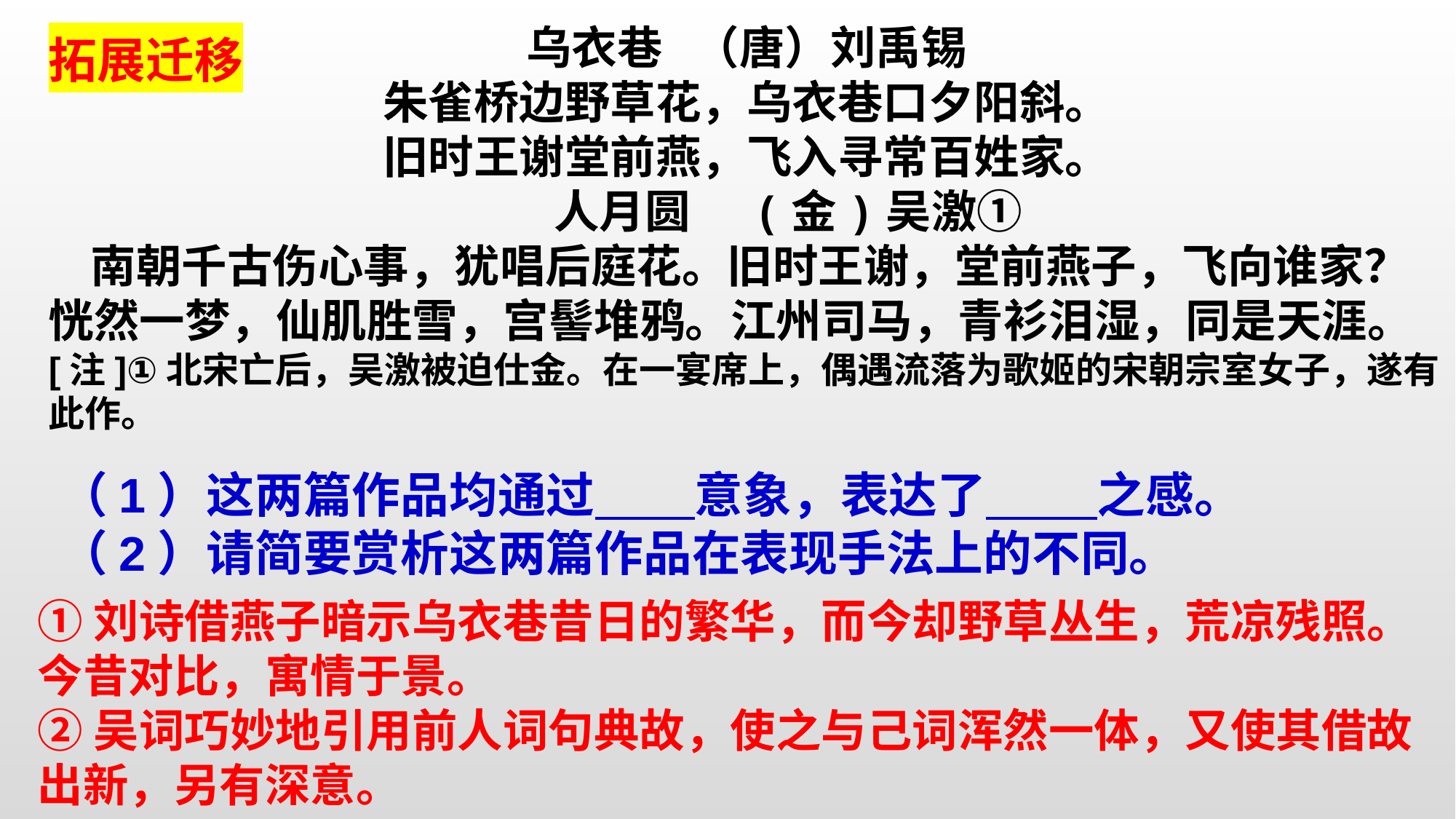

乌衣巷   （唐）刘禹锡
朱雀桥边野草花，乌衣巷口夕阳斜。
旧时王谢堂前燕，飞入寻常百姓家。
       人月圆     (金)吴激①
   南朝千古伤心事，犹唱后庭花。旧时王谢，堂前燕子，飞向谁家？ 恍然一梦，仙肌胜雪，宫髻堆鸦。江州司马，青衫泪湿，同是天涯。
[注]①北宋亡后，吴激被迫仕金。在一宴席上，偶遇流落为歌姬的宋朝宗室女子，遂有此作。
拓展迁移
（1）这两篇作品均通过         意象，表达了          之感。
（2）请简要赏析这两篇作品在表现手法上的不同。
①刘诗借燕子暗示乌衣巷昔日的繁华，而今却野草丛生，荒凉残照。今昔对比，寓情于景。
②吴词巧妙地引用前人词句典故，使之与己词浑然一体，又使其借故出新，另有深意。